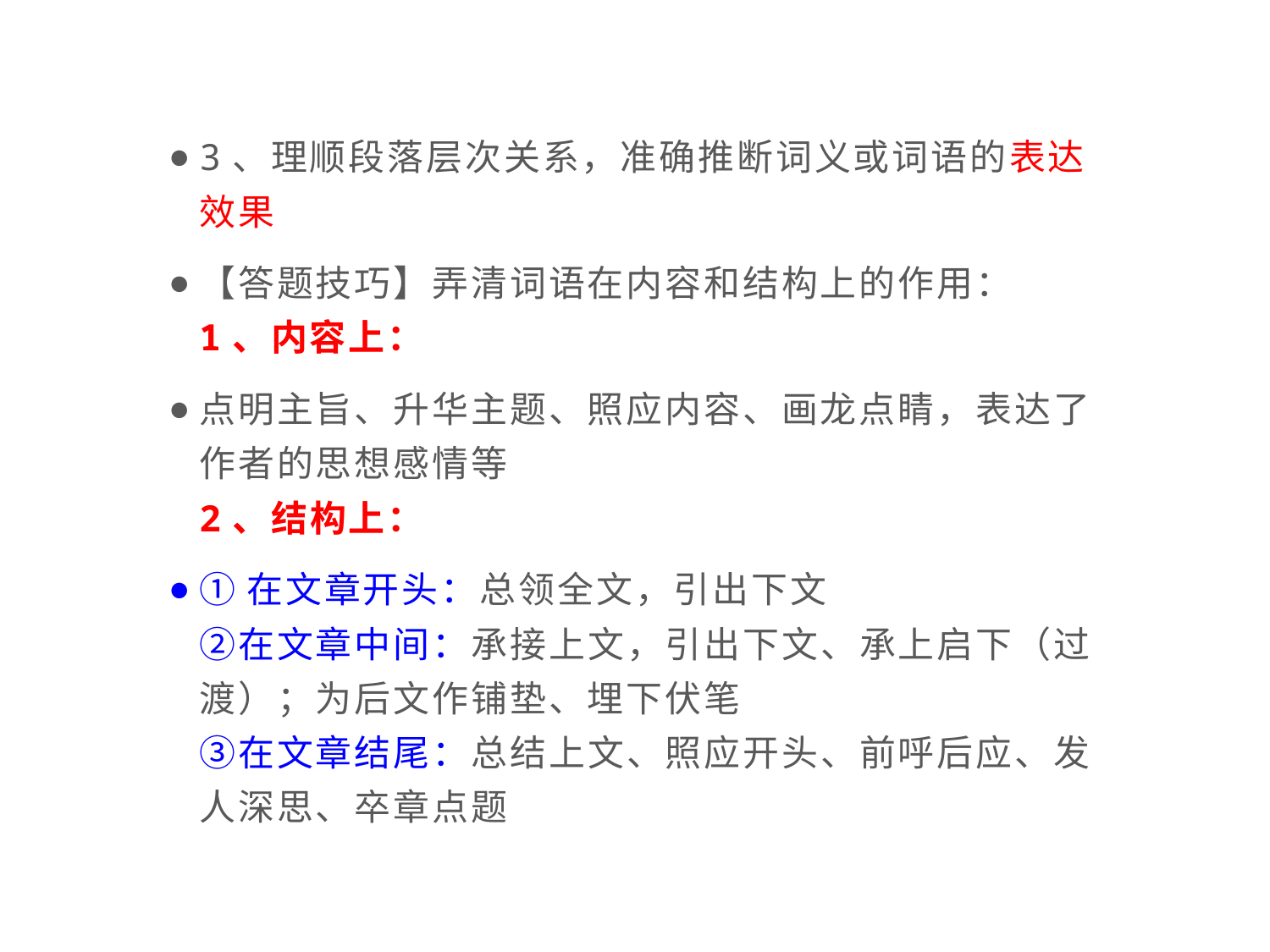

3、理顺段落层次关系，准确推断词义或词语的表达效果
【答题技巧】弄清词语在内容和结构上的作用：
1、内容上：
点明主旨、升华主题、照应内容、画龙点睛，表达了作者的思想感情等
2、结构上：
①在文章开头：总领全文，引出下文
②在文章中间：承接上文，引出下文、承上启下（过渡）；为后文作铺垫、埋下伏笔
③在文章结尾：总结上文、照应开头、前呼后应、发人深思、卒章点题
8